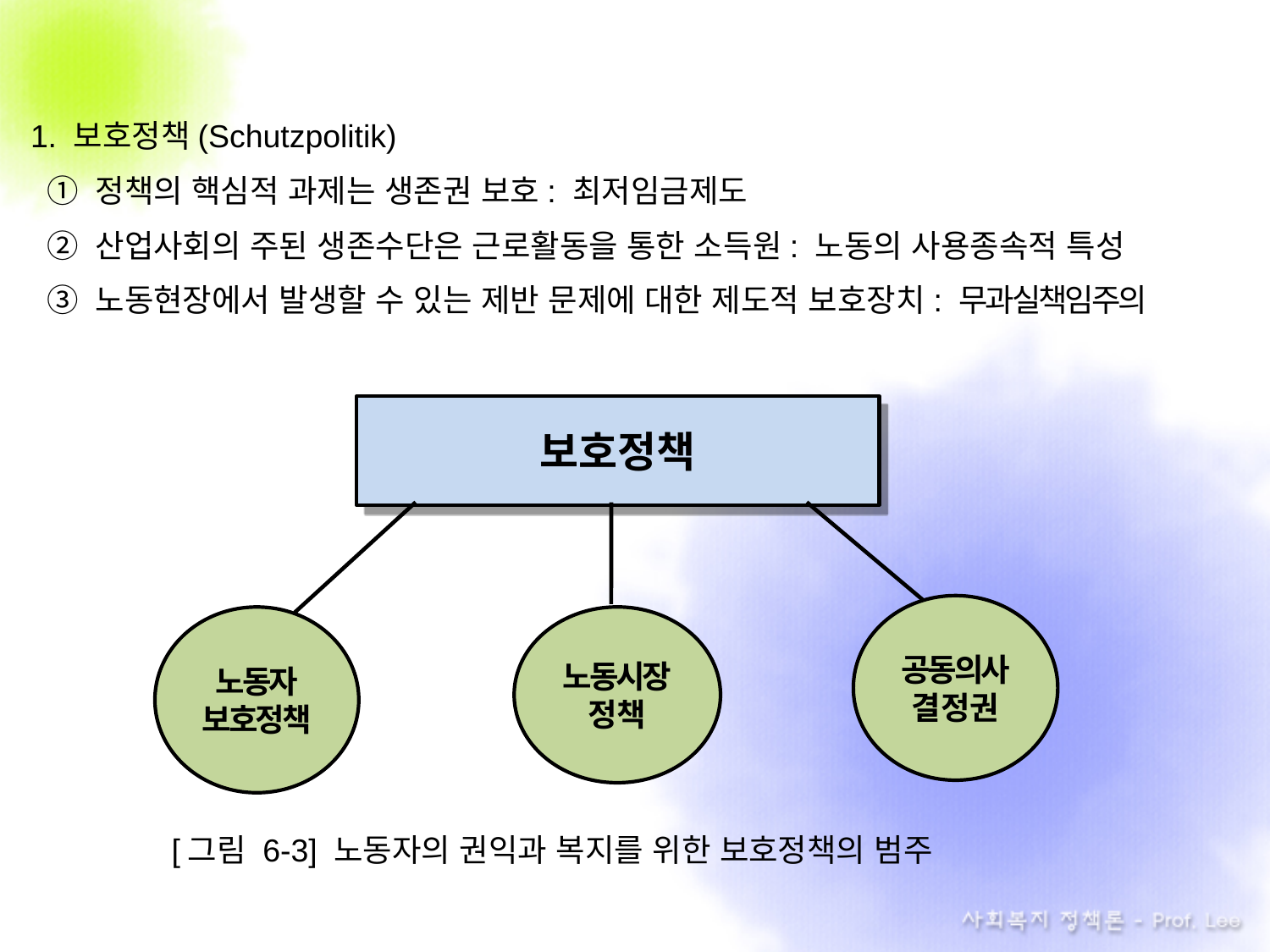

1. 보호정책(Schutzpolitik)
 ① 정책의 핵심적 과제는 생존권 보호: 최저임금제도
 ② 산업사회의 주된 생존수단은 근로활동을 통한 소득원: 노동의 사용종속적 특성
 ③ 노동현장에서 발생할 수 있는 제반 문제에 대한 제도적 보호장치: 무과실책임주의

               [그림 6-3] 노동자의 권익과 복지를 위한 보호정책의 범주
보호정책
공동의사
결정권
노동자
보호정책
노동시장
정책